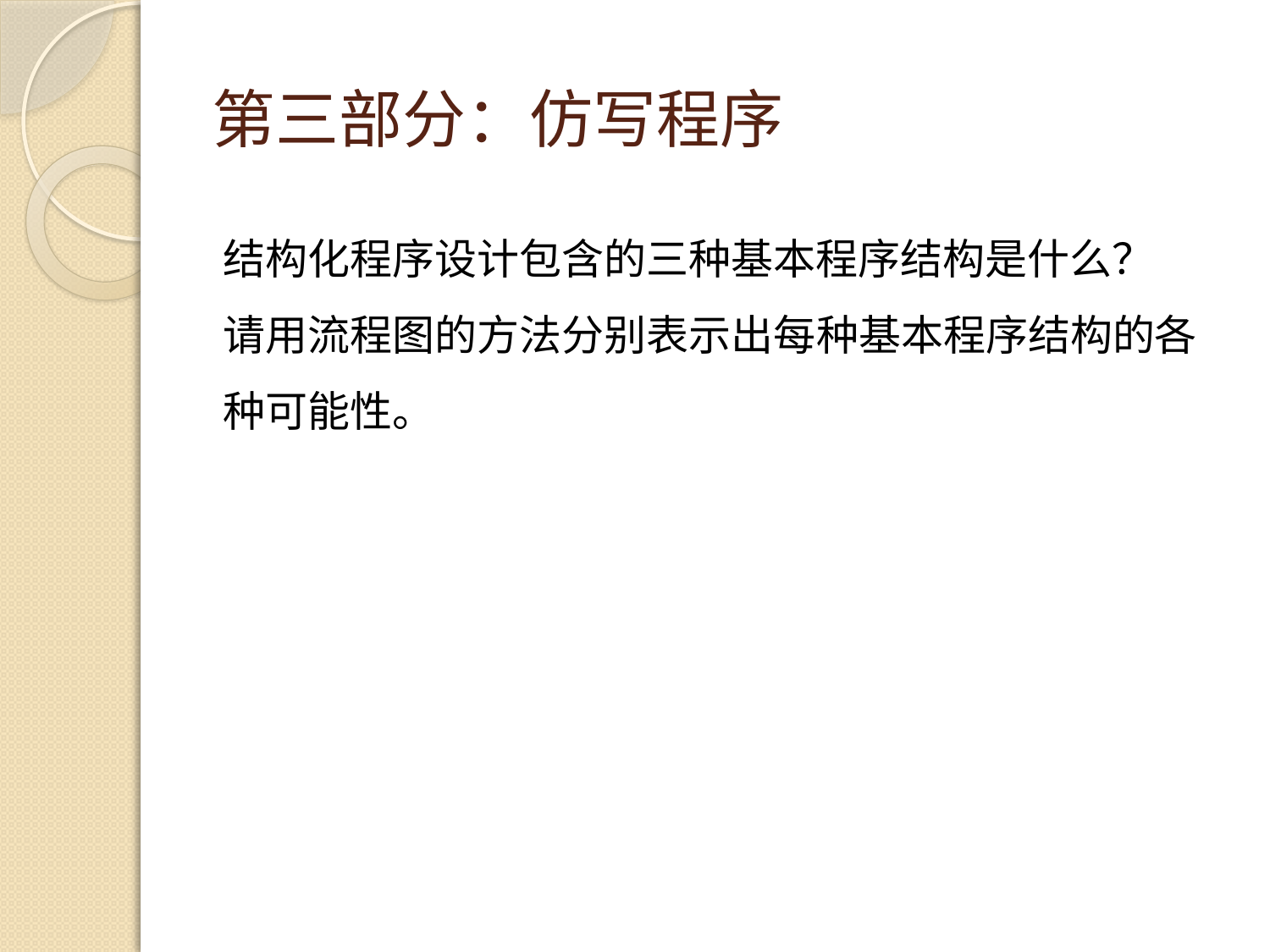

# 第三部分：仿写程序
结构化程序设计包含的三种基本程序结构是什么？
请用流程图的方法分别表示出每种基本程序结构的各种可能性。